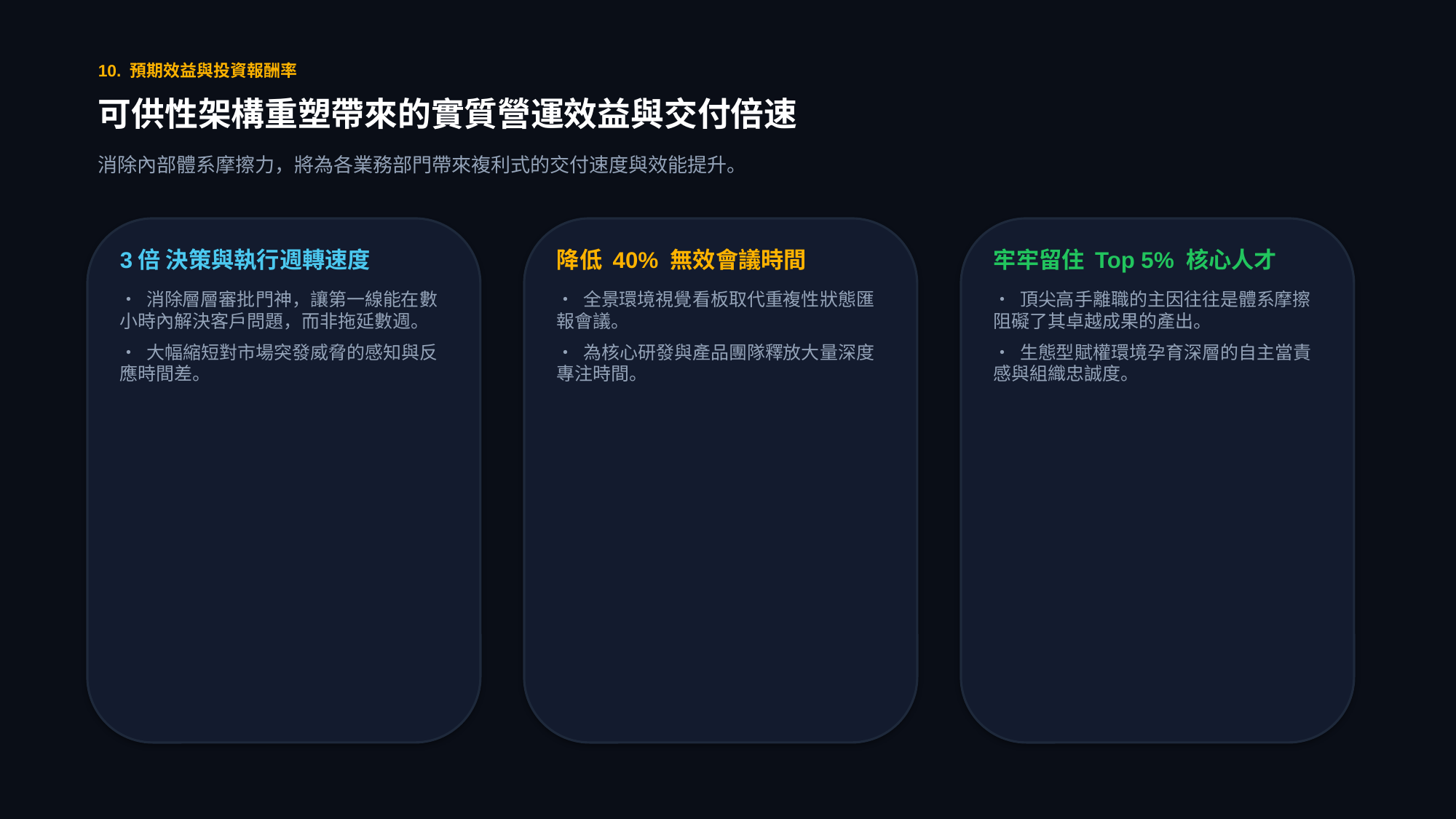

10. 預期效益與投資報酬率
可供性架構重塑帶來的實質營運效益與交付倍速
消除內部體系摩擦力，將為各業務部門帶來複利式的交付速度與效能提升。

3倍 決策與執行週轉速度
• 消除層層審批門神，讓第一線能在數小時內解決客戶問題，而非拖延數週。
• 大幅縮短對市場突發威脅的感知與反應時間差。
降低 40% 無效會議時間
• 全景環境視覺看板取代重複性狀態匯報會議。
• 為核心研發與產品團隊釋放大量深度專注時間。
牢牢留住 Top 5% 核心人才
• 頂尖高手離職的主因往往是體系摩擦阻礙了其卓越成果的產出。
• 生態型賦權環境孕育深層的自主當責感與組織忠誠度。